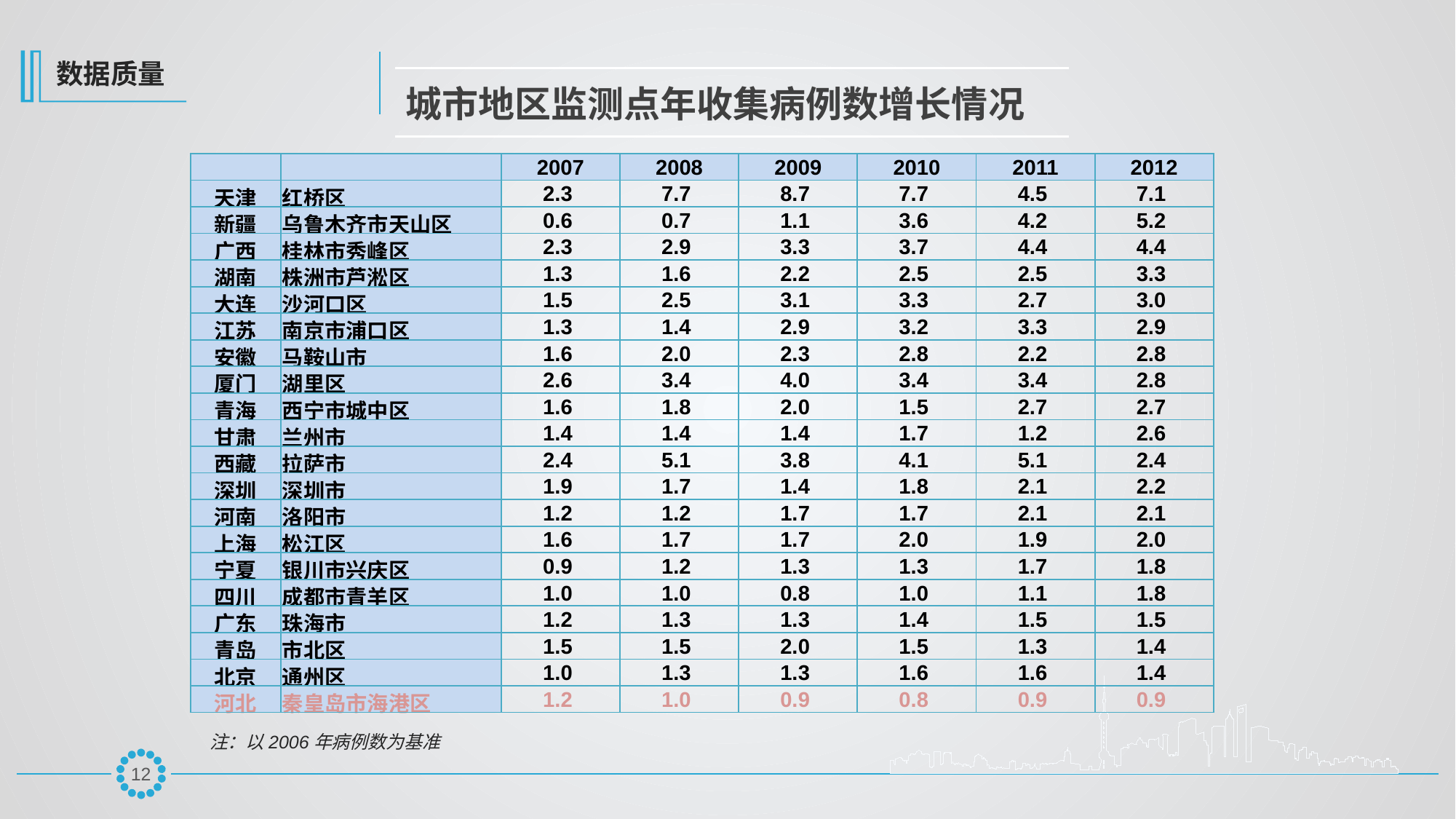

数据质量
城市地区监测点年收集病例数增长情况
|  |  | 2007 | 2008 | 2009 | 2010 | 2011 | 2012 |
| --- | --- | --- | --- | --- | --- | --- | --- |
| 天津 | 红桥区 | 2.3 | 7.7 | 8.7 | 7.7 | 4.5 | 7.1 |
| 新疆 | 乌鲁木齐市天山区 | 0.6 | 0.7 | 1.1 | 3.6 | 4.2 | 5.2 |
| 广西 | 桂林市秀峰区 | 2.3 | 2.9 | 3.3 | 3.7 | 4.4 | 4.4 |
| 湖南 | 株洲市芦淞区 | 1.3 | 1.6 | 2.2 | 2.5 | 2.5 | 3.3 |
| 大连 | 沙河口区 | 1.5 | 2.5 | 3.1 | 3.3 | 2.7 | 3.0 |
| 江苏 | 南京市浦口区 | 1.3 | 1.4 | 2.9 | 3.2 | 3.3 | 2.9 |
| 安徽 | 马鞍山市 | 1.6 | 2.0 | 2.3 | 2.8 | 2.2 | 2.8 |
| 厦门 | 湖里区 | 2.6 | 3.4 | 4.0 | 3.4 | 3.4 | 2.8 |
| 青海 | 西宁市城中区 | 1.6 | 1.8 | 2.0 | 1.5 | 2.7 | 2.7 |
| 甘肃 | 兰州市 | 1.4 | 1.4 | 1.4 | 1.7 | 1.2 | 2.6 |
| 西藏 | 拉萨市 | 2.4 | 5.1 | 3.8 | 4.1 | 5.1 | 2.4 |
| 深圳 | 深圳市 | 1.9 | 1.7 | 1.4 | 1.8 | 2.1 | 2.2 |
| 河南 | 洛阳市 | 1.2 | 1.2 | 1.7 | 1.7 | 2.1 | 2.1 |
| 上海 | 松江区 | 1.6 | 1.7 | 1.7 | 2.0 | 1.9 | 2.0 |
| 宁夏 | 银川市兴庆区 | 0.9 | 1.2 | 1.3 | 1.3 | 1.7 | 1.8 |
| 四川 | 成都市青羊区 | 1.0 | 1.0 | 0.8 | 1.0 | 1.1 | 1.8 |
| 广东 | 珠海市 | 1.2 | 1.3 | 1.3 | 1.4 | 1.5 | 1.5 |
| 青岛 | 市北区 | 1.5 | 1.5 | 2.0 | 1.5 | 1.3 | 1.4 |
| 北京 | 通州区 | 1.0 | 1.3 | 1.3 | 1.6 | 1.6 | 1.4 |
| 河北 | 秦皇岛市海港区 | 1.2 | 1.0 | 0.9 | 0.8 | 0.9 | 0.9 |
注：以2006年病例数为基准
12